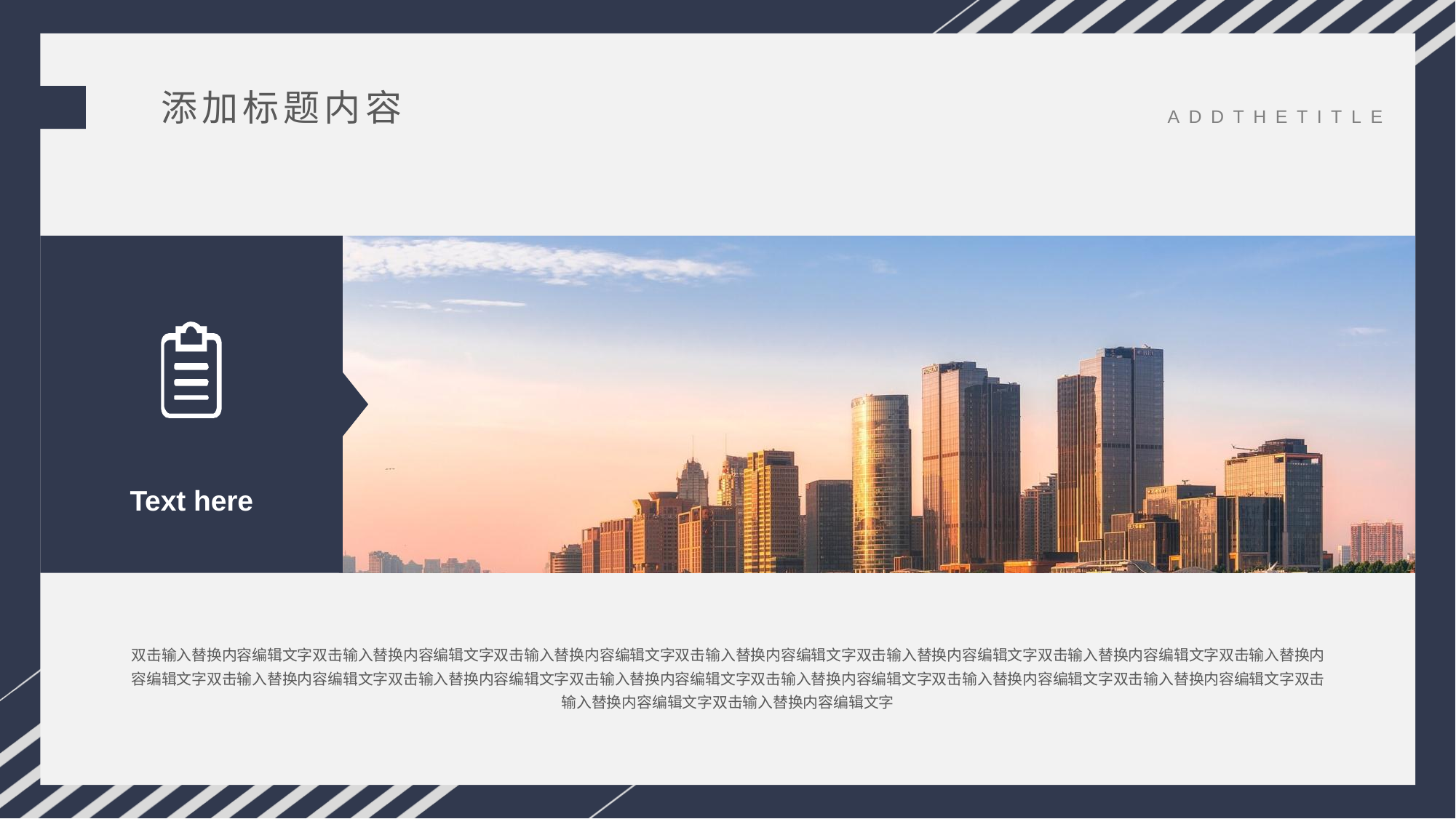

添加标题内容
ADDTHETITLE

Text here
双击输入替换内容编辑文字双击输入替换内容编辑文字双击输入替换内容编辑文字双击输入替换内容编辑文字双击输入替换内容编辑文字双击输入替换内容编辑文字双击输入替换内容编辑文字双击输入替换内容编辑文字双击输入替换内容编辑文字双击输入替换内容编辑文字双击输入替换内容编辑文字双击输入替换内容编辑文字双击输入替换内容编辑文字双击输入替换内容编辑文字双击输入替换内容编辑文字